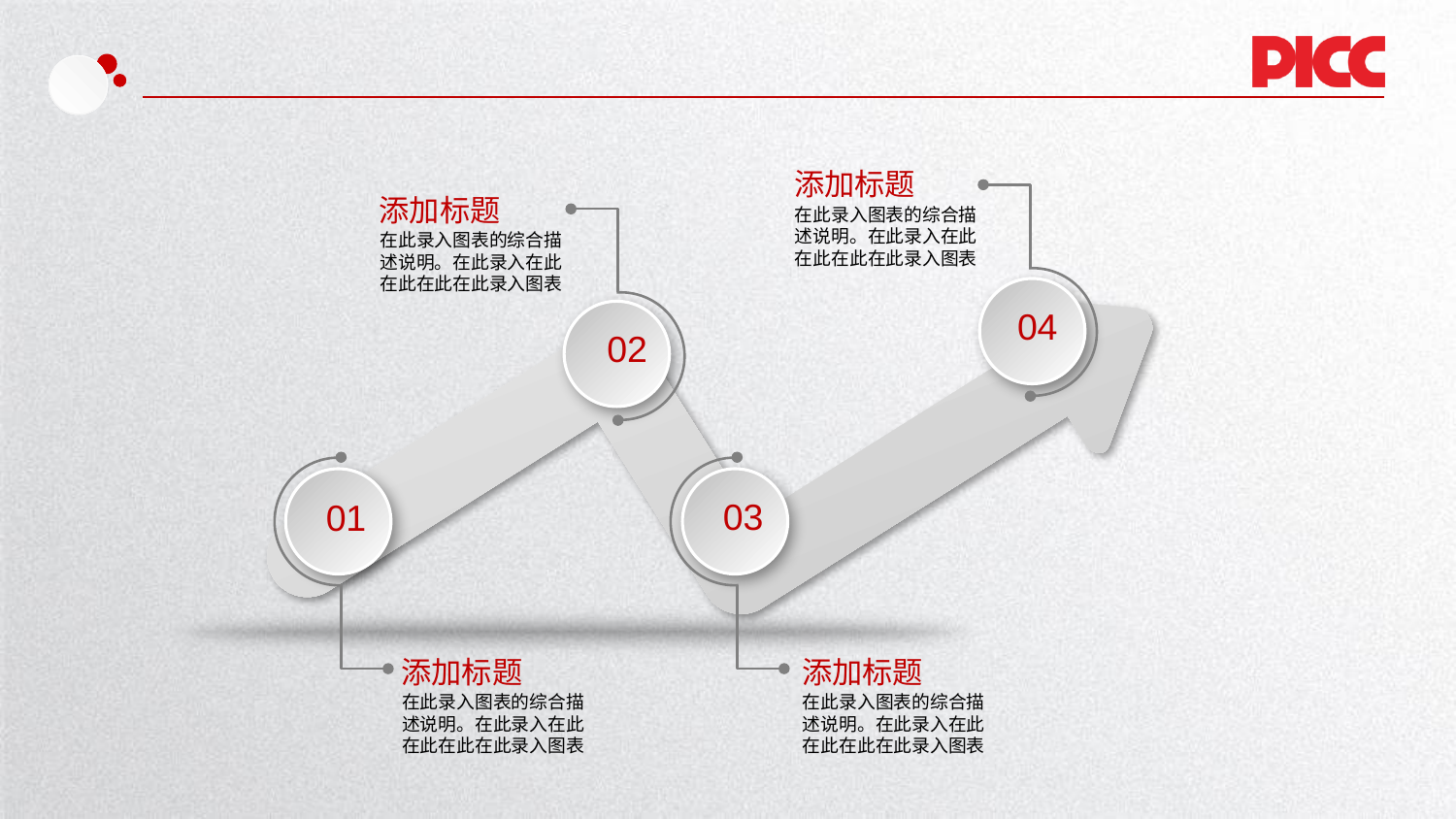

添加标题
在此录入图表的综合描述说明。在此录入在此在此在此在此录入图表

添加标题
在此录入图表的综合描述说明。在此录入在此在此在此在此录入图表

04

02

03
01
添加标题
在此录入图表的综合描述说明。在此录入在此在此在此在此录入图表
添加标题
在此录入图表的综合描述说明。在此录入在此在此在此在此录入图表